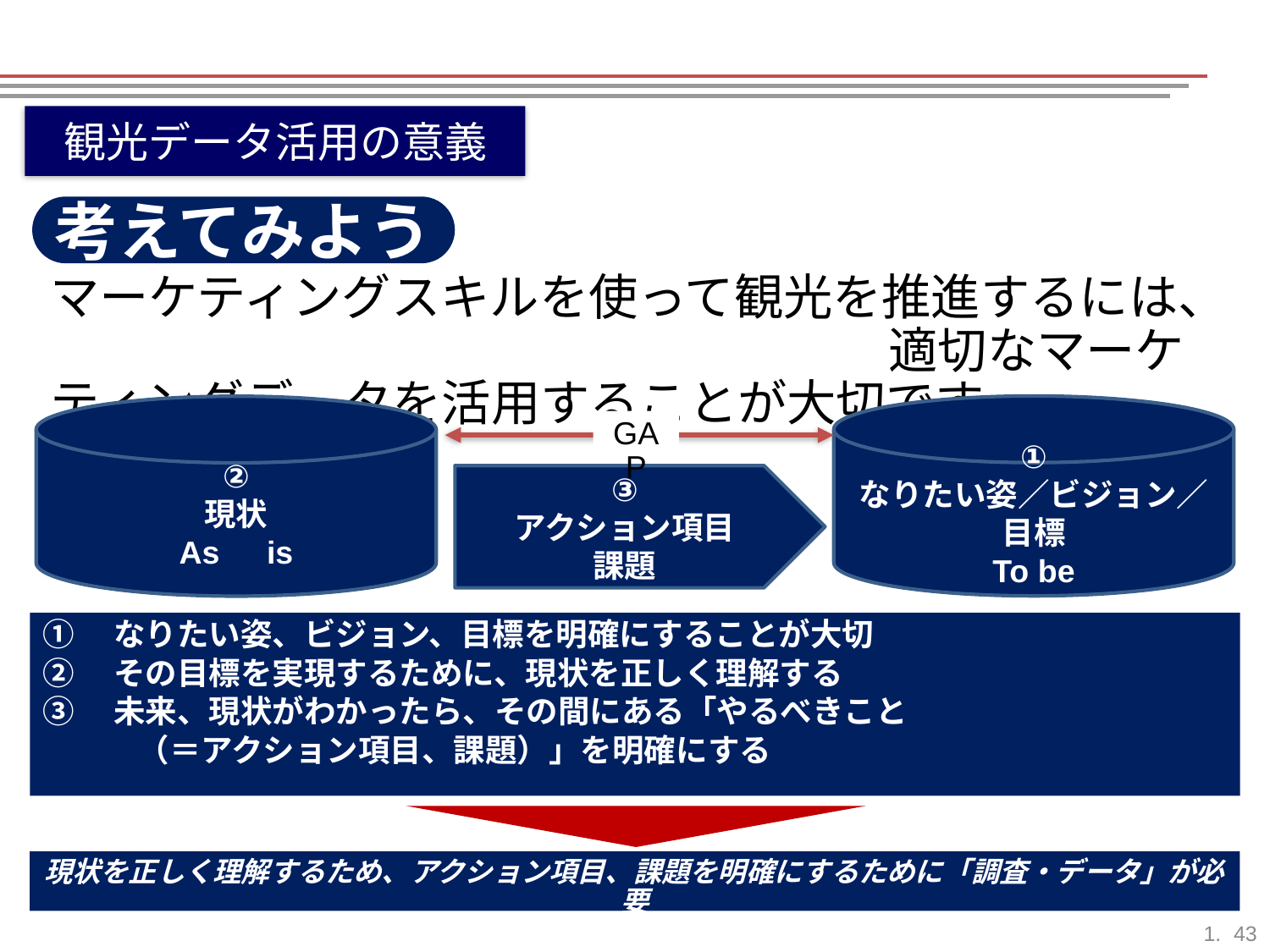

観光データ活用の意義
考えてみよう
マーケティングスキルを使って観光を推進するには、　　　　　　　　　　　　　　　　　適切なマーケティングデータを活用することが大切です。
①
なりたい姿／ビジョン／目標
To be
②
現状
As　is
GAP
③
アクション項目
課題
①　なりたい姿、ビジョン、目標を明確にすることが大切
②　その目標を実現するために、現状を正しく理解する
③　未来、現状がわかったら、その間にある「やるべきこと
　　　（＝アクション項目、課題）」を明確にする

現状を正しく理解するため、アクション項目、課題を明確にするために「調査・データ」が必要
43